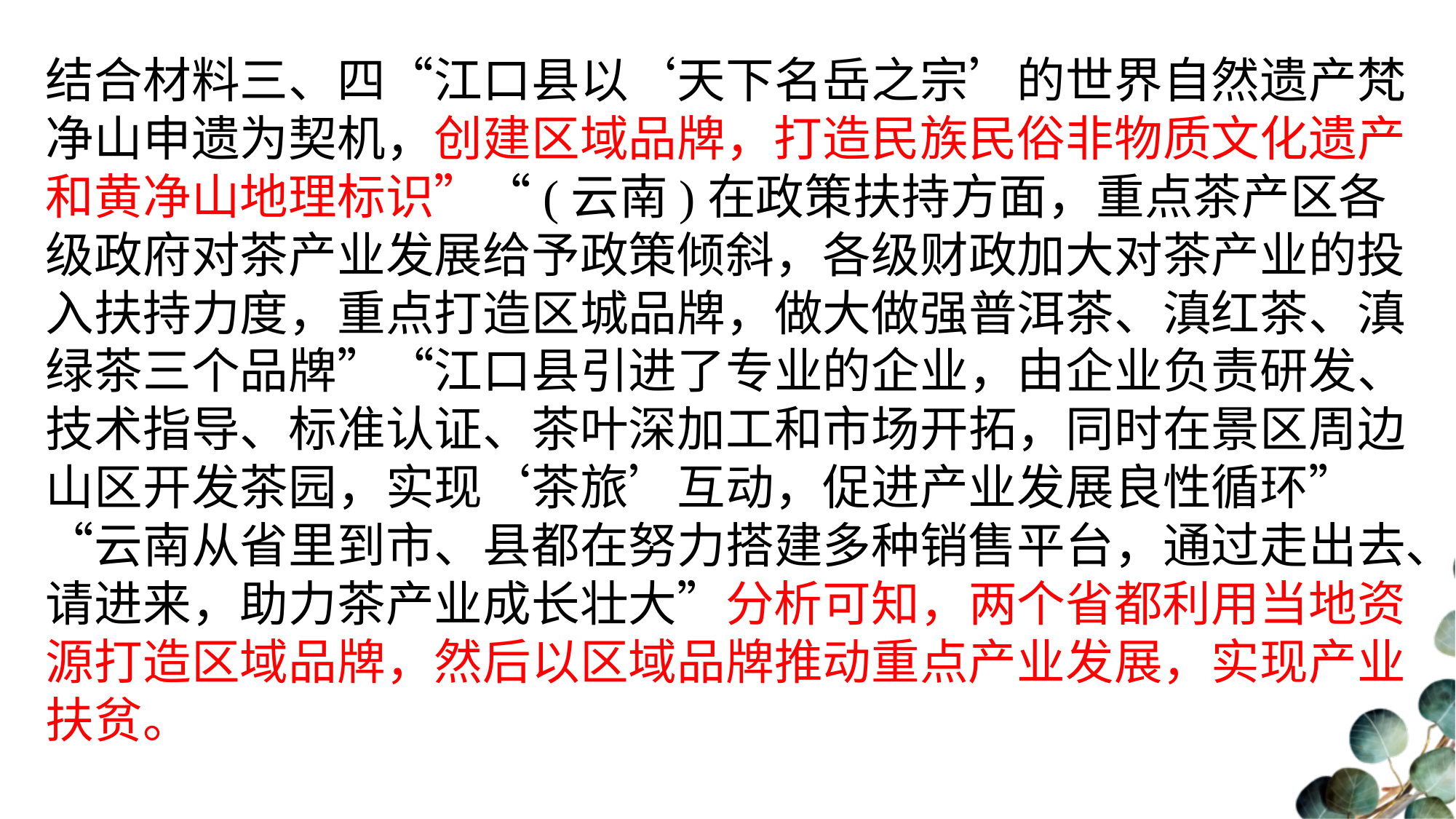

结合材料三、四“江口县以‘天下名岳之宗’的世界自然遗产梵净山申遗为契机，创建区域品牌，打造民族民俗非物质文化遗产和黄净山地理标识”“(云南)在政策扶持方面，重点茶产区各级政府对茶产业发展给予政策倾斜，各级财政加大对茶产业的投入扶持力度，重点打造区城品牌，做大做强普洱茶、滇红茶、滇绿茶三个品牌”“江口县引进了专业的企业，由企业负责研发、技术指导、标准认证、茶叶深加工和市场开拓，同时在景区周边山区开发茶园，实现‘茶旅’互动，促进产业发展良性循环”“云南从省里到市、县都在努力搭建多种销售平台，通过走出去、请进来，助力茶产业成长壮大”分析可知，两个省都利用当地资源打造区域品牌，然后以区域品牌推动重点产业发展，实现产业扶贫。